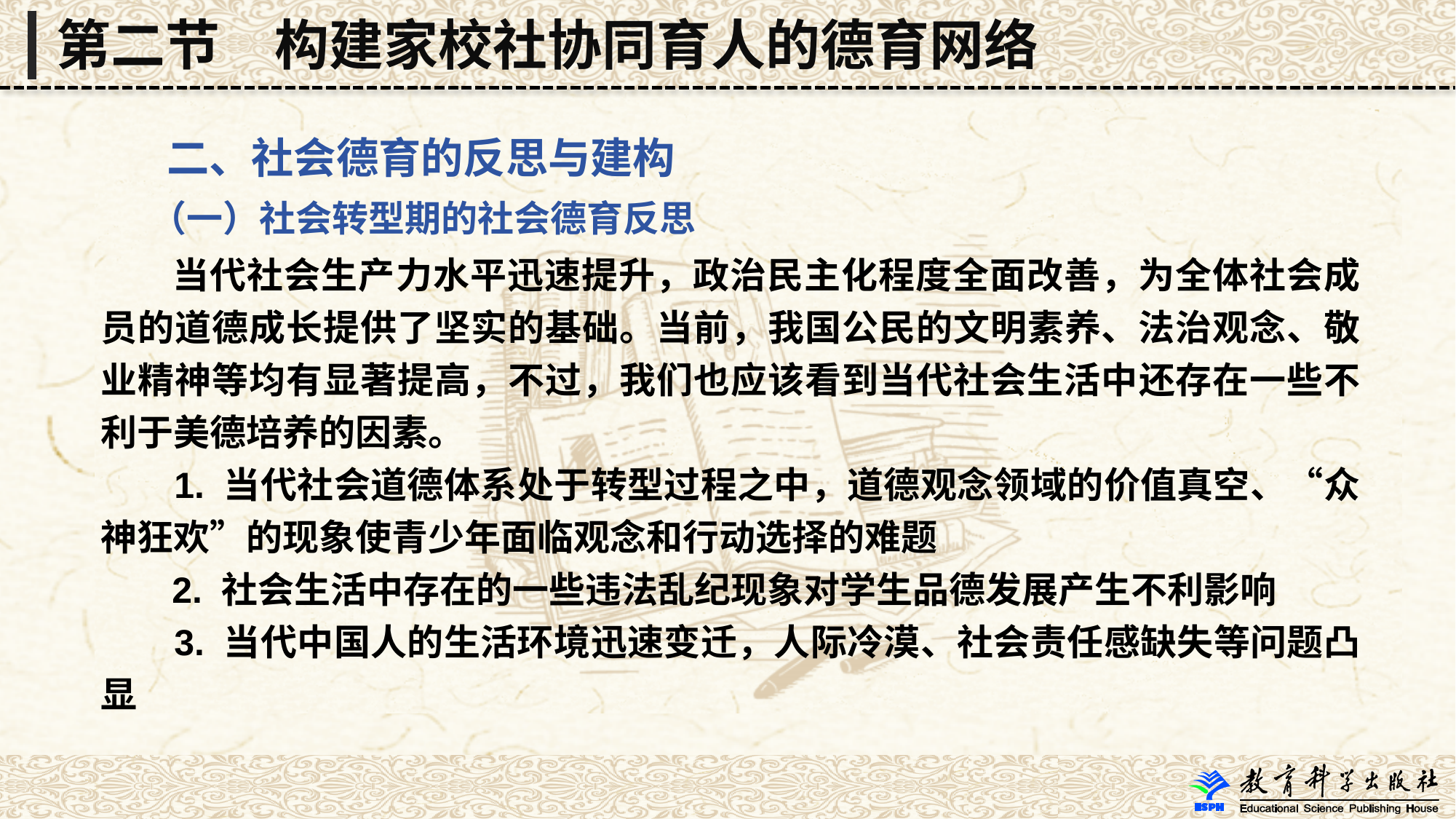

第二节　构建家校社协同育人的德育网络
       二、社会德育的反思与建构
     （一）社会转型期的社会德育反思

       当代社会生产力水平迅速提升，政治民主化程度全面改善，为全体社会成员的道德成长提供了坚实的基础。当前，我国公民的文明素养、法治观念、敬业精神等均有显著提高，不过，我们也应该看到当代社会生活中还存在一些不利于美德培养的因素。
       1. 当代社会道德体系处于转型过程之中，道德观念领域的价值真空、“众神狂欢”的现象使青少年面临观念和行动选择的难题
       2. 社会生活中存在的一些违法乱纪现象对学生品德发展产生不利影响
       3. 当代中国人的生活环境迅速变迁，人际冷漠、社会责任感缺失等问题凸显